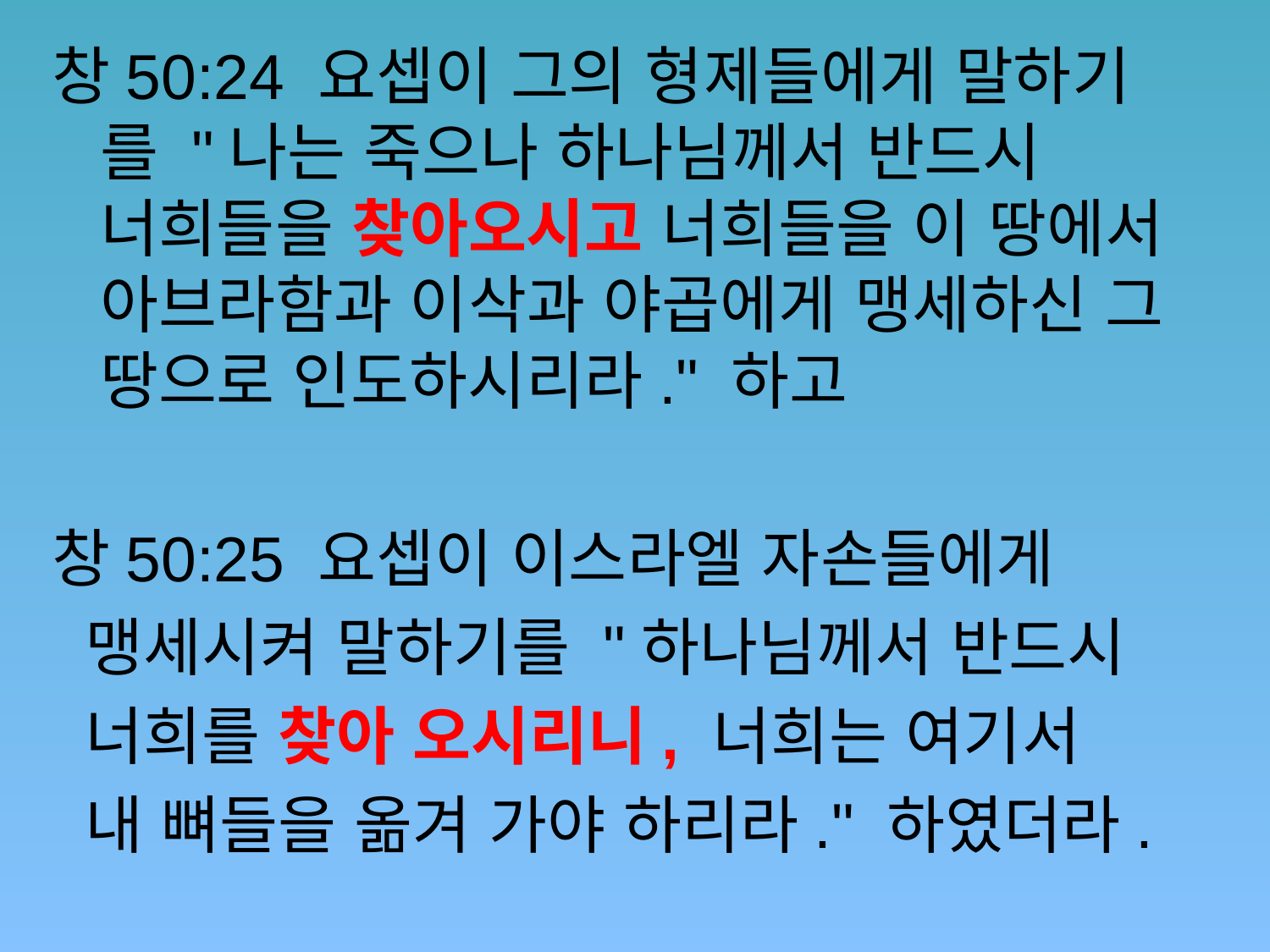

창50:24 요셉이 그의 형제들에게 말하기를 "나는 죽으나 하나님께서 반드시 너희들을 찾아오시고 너희들을 이 땅에서 아브라함과 이삭과 야곱에게 맹세하신 그 땅으로 인도하시리라." 하고

창50:25 요셉이 이스라엘 자손들에게
 맹세시켜 말하기를 "하나님께서 반드시
 너희를 찾아 오시리니, 너희는 여기서
 내 뼈들을 옮겨 가야 하리라." 하였더라.

#